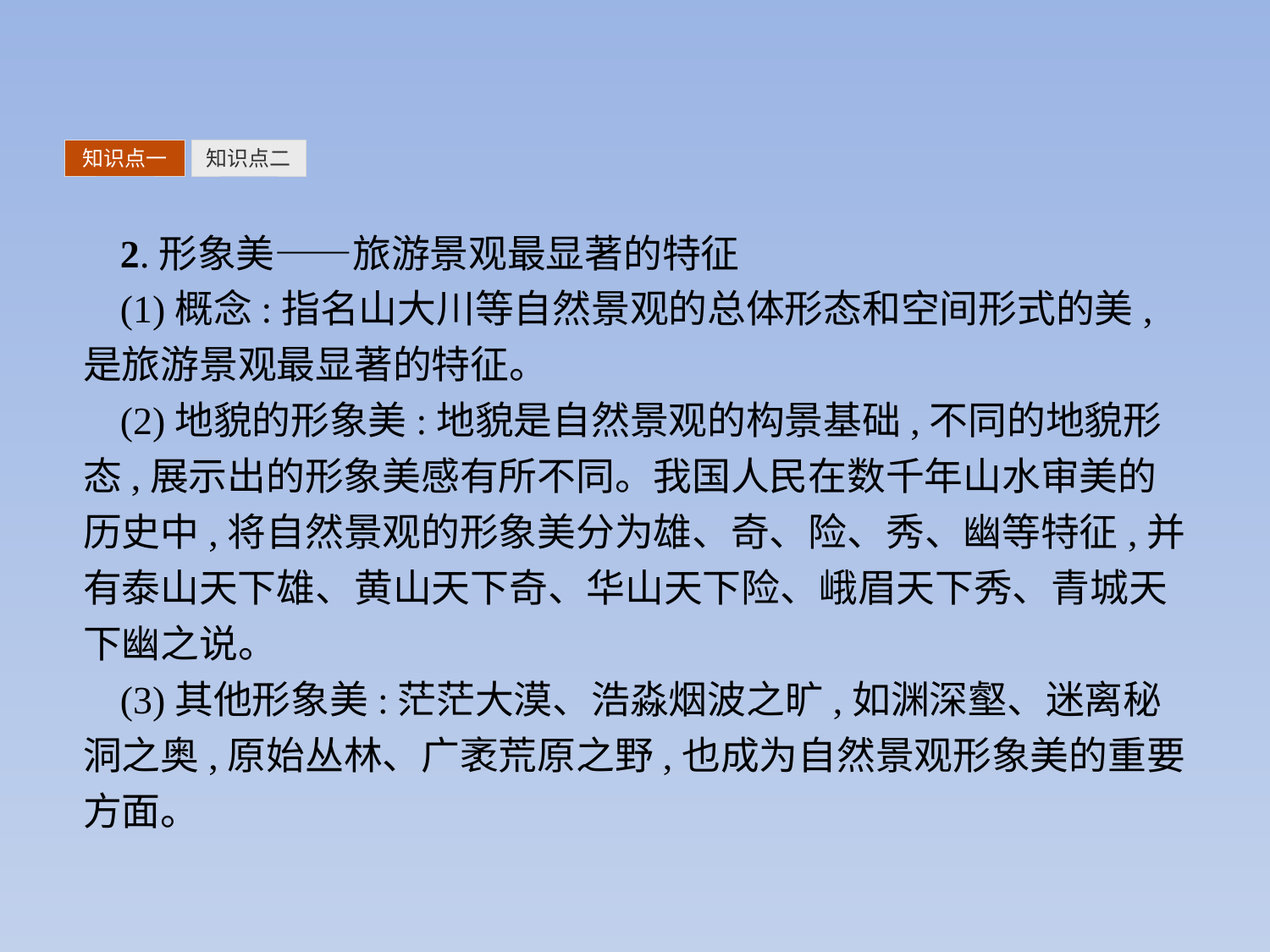

知识点一
知识点二
2.形象美——旅游景观最显著的特征
(1)概念:指名山大川等自然景观的总体形态和空间形式的美,是旅游景观最显著的特征。
(2)地貌的形象美:地貌是自然景观的构景基础,不同的地貌形态,展示出的形象美感有所不同。我国人民在数千年山水审美的历史中,将自然景观的形象美分为雄、奇、险、秀、幽等特征,并有泰山天下雄、黄山天下奇、华山天下险、峨眉天下秀、青城天下幽之说。
(3)其他形象美:茫茫大漠、浩淼烟波之旷,如渊深壑、迷离秘洞之奥,原始丛林、广袤荒原之野,也成为自然景观形象美的重要方面。